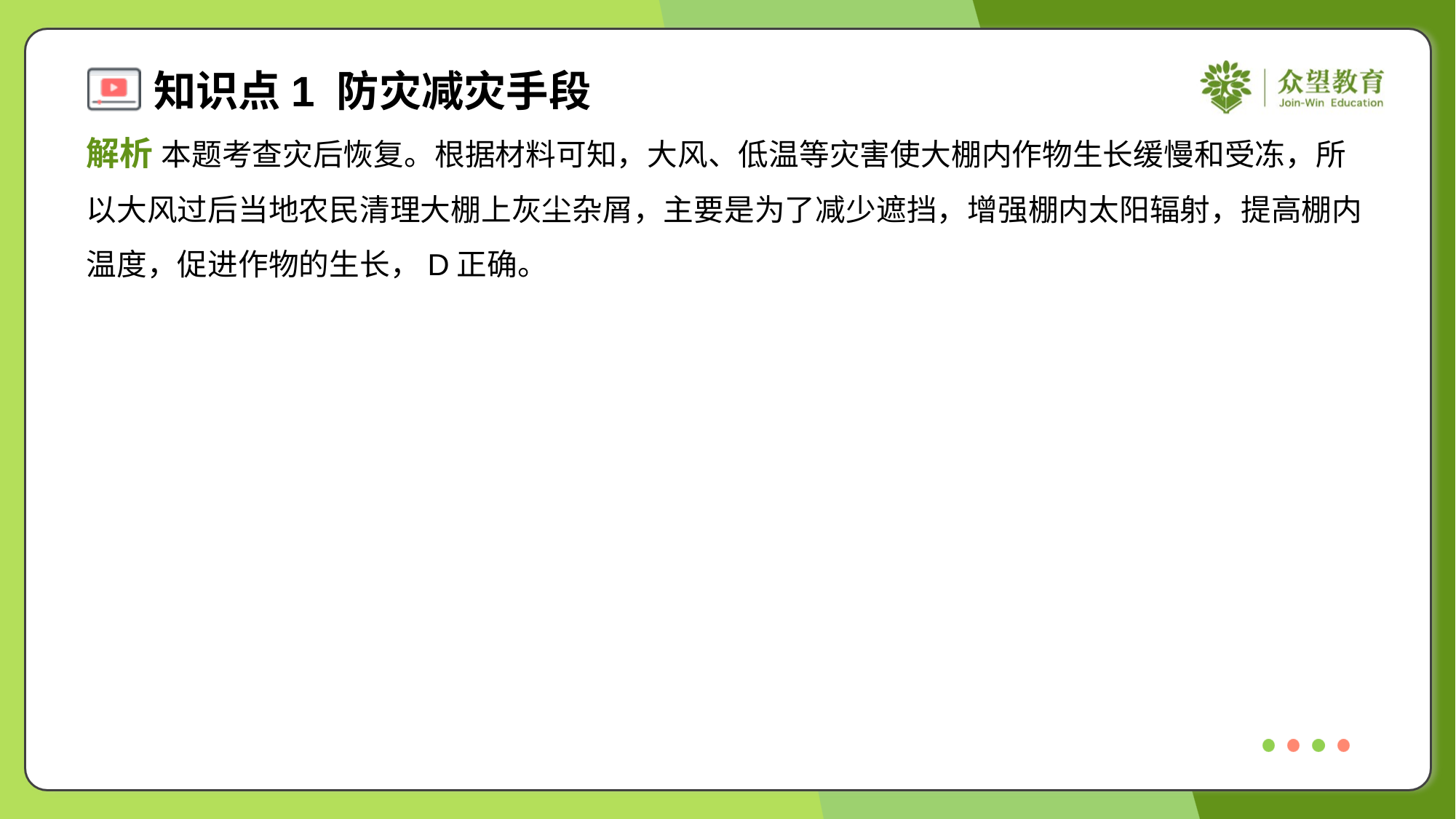

解析 本题考查灾后恢复。根据材料可知，大风、低温等灾害使大棚内作物生长缓慢和受冻，所
以大风过后当地农民清理大棚上灰尘杂屑，主要是为了减少遮挡，增强棚内太阳辐射，提高棚内
温度，促进作物的生长，D正确。